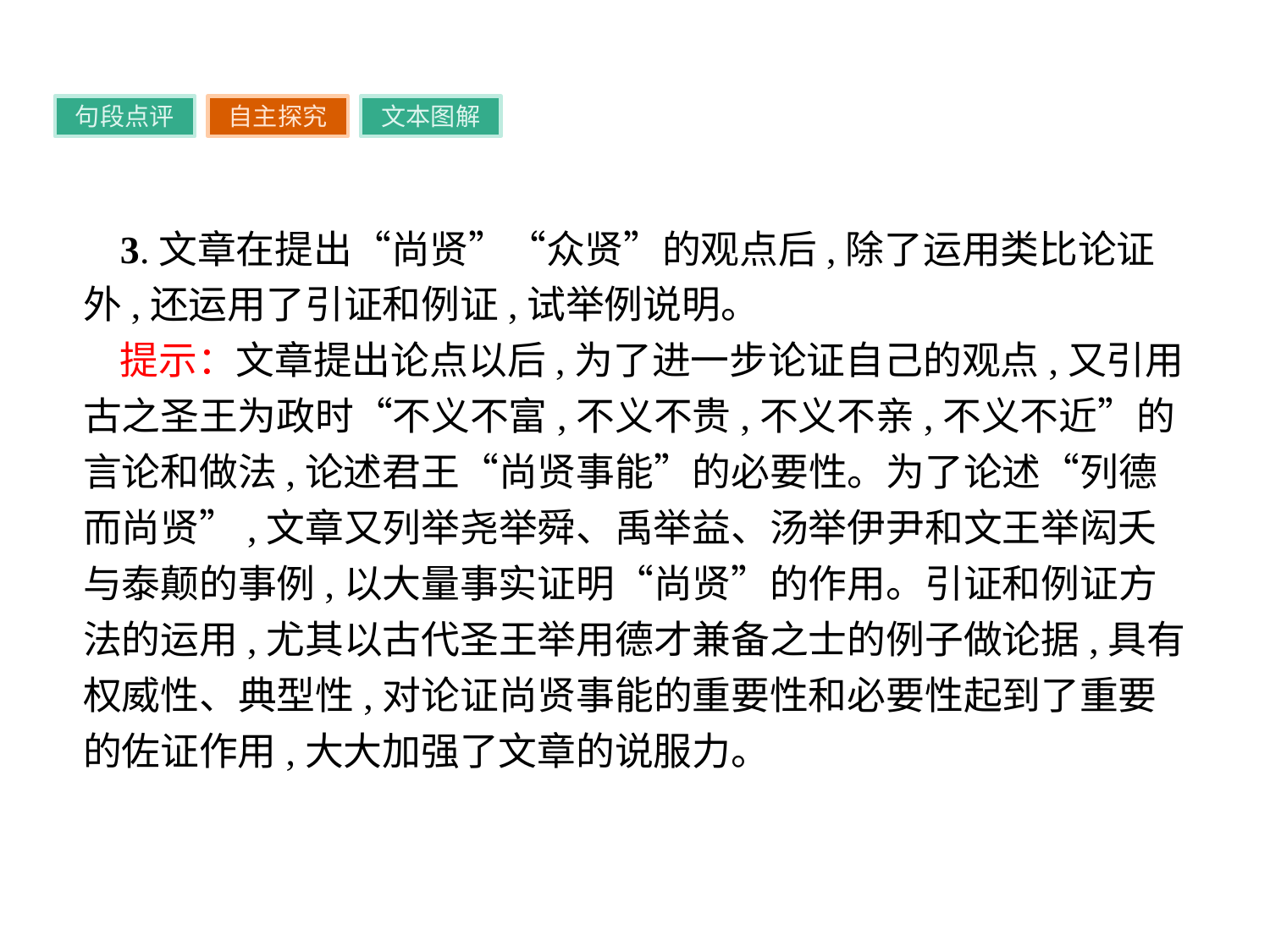

句段点评
自主探究
文本图解
3.文章在提出“尚贤”“众贤”的观点后,除了运用类比论证外,还运用了引证和例证,试举例说明。
提示：文章提出论点以后,为了进一步论证自己的观点,又引用古之圣王为政时“不义不富,不义不贵,不义不亲,不义不近”的言论和做法,论述君王“尚贤事能”的必要性。为了论述“列德而尚贤”,文章又列举尧举舜、禹举益、汤举伊尹和文王举闳夭与泰颠的事例,以大量事实证明“尚贤”的作用。引证和例证方法的运用,尤其以古代圣王举用德才兼备之士的例子做论据,具有权威性、典型性,对论证尚贤事能的重要性和必要性起到了重要的佐证作用,大大加强了文章的说服力。